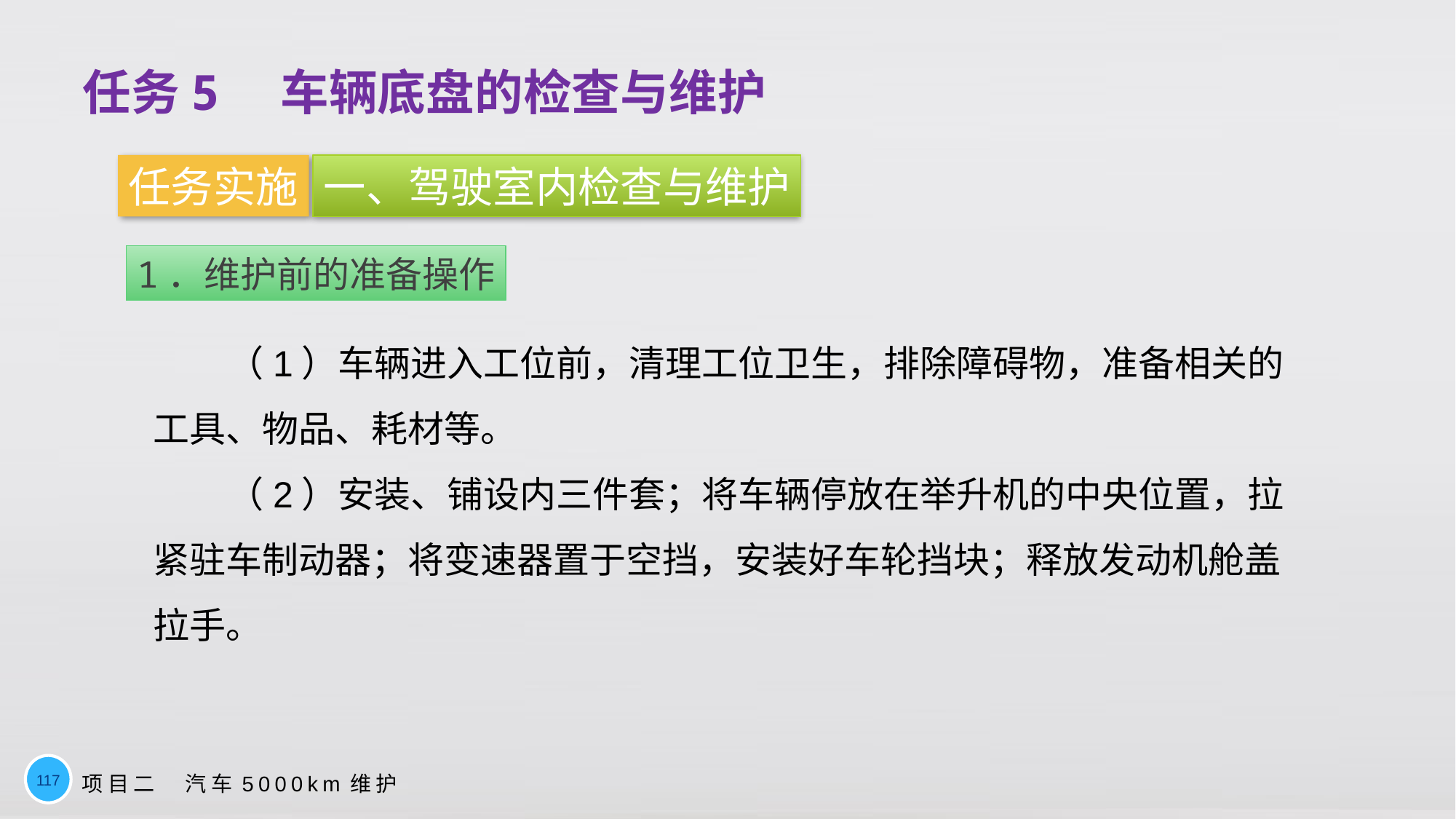

任务5　车辆底盘的检查与维护
任务实施
一、驾驶室内检查与维护
1．维护前的准备操作
（1）车辆进入工位前，清理工位卫生，排除障碍物，准备相关的工具、物品、耗材等。
（2）安装、铺设内三件套；将车辆停放在举升机的中央位置，拉紧驻车制动器；将变速器置于空挡，安装好车轮挡块；释放发动机舱盖拉手。
117